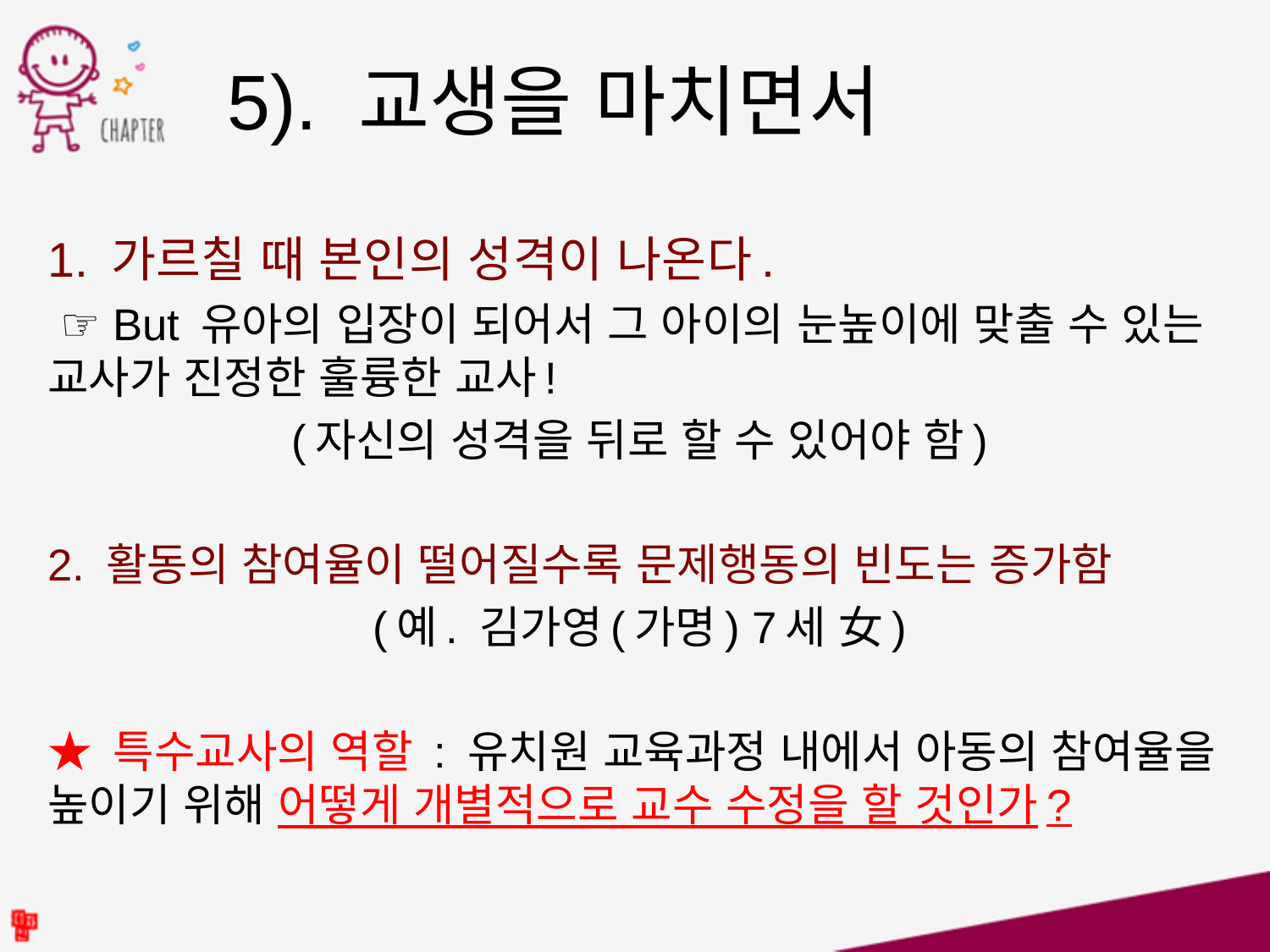

5). 교생을 마치면서
1. 가르칠 때 본인의 성격이 나온다.
 ☞ But 유아의 입장이 되어서 그 아이의 눈높이에 맞출 수 있는 교사가 진정한 훌륭한 교사!
(자신의 성격을 뒤로 할 수 있어야 함)

2. 활동의 참여율이 떨어질수록 문제행동의 빈도는 증가함
(예. 김가영(가명) 7세 女)

★ 특수교사의 역할 : 유치원 교육과정 내에서 아동의 참여율을 높이기 위해 어떻게 개별적으로 교수 수정을 할 것인가?